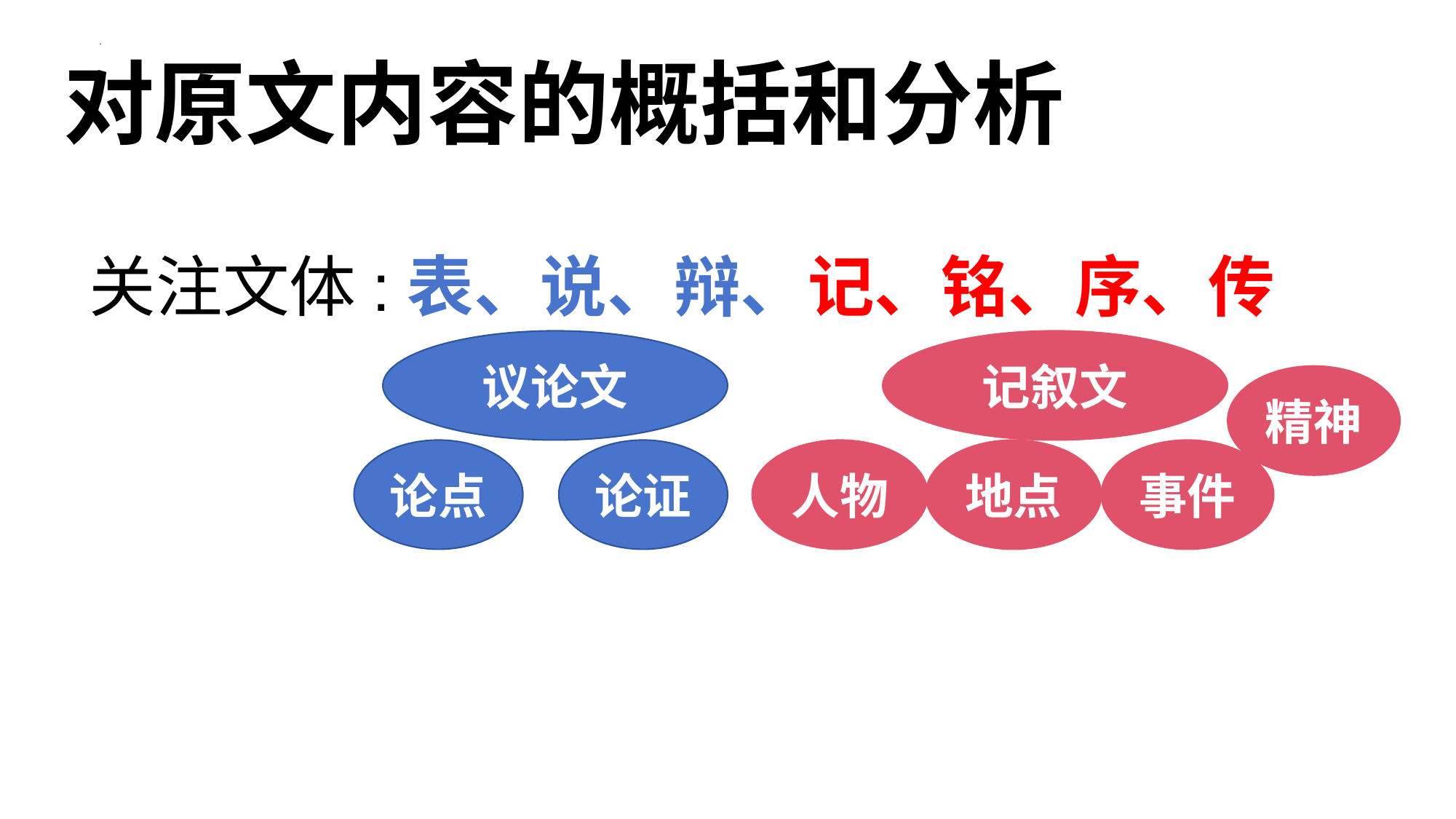

对原文内容的概括和分析
关注文体:表、说、辩、记、铭、序、传
议论文
记叙文
精神
论点
论证
人物
地点
事件